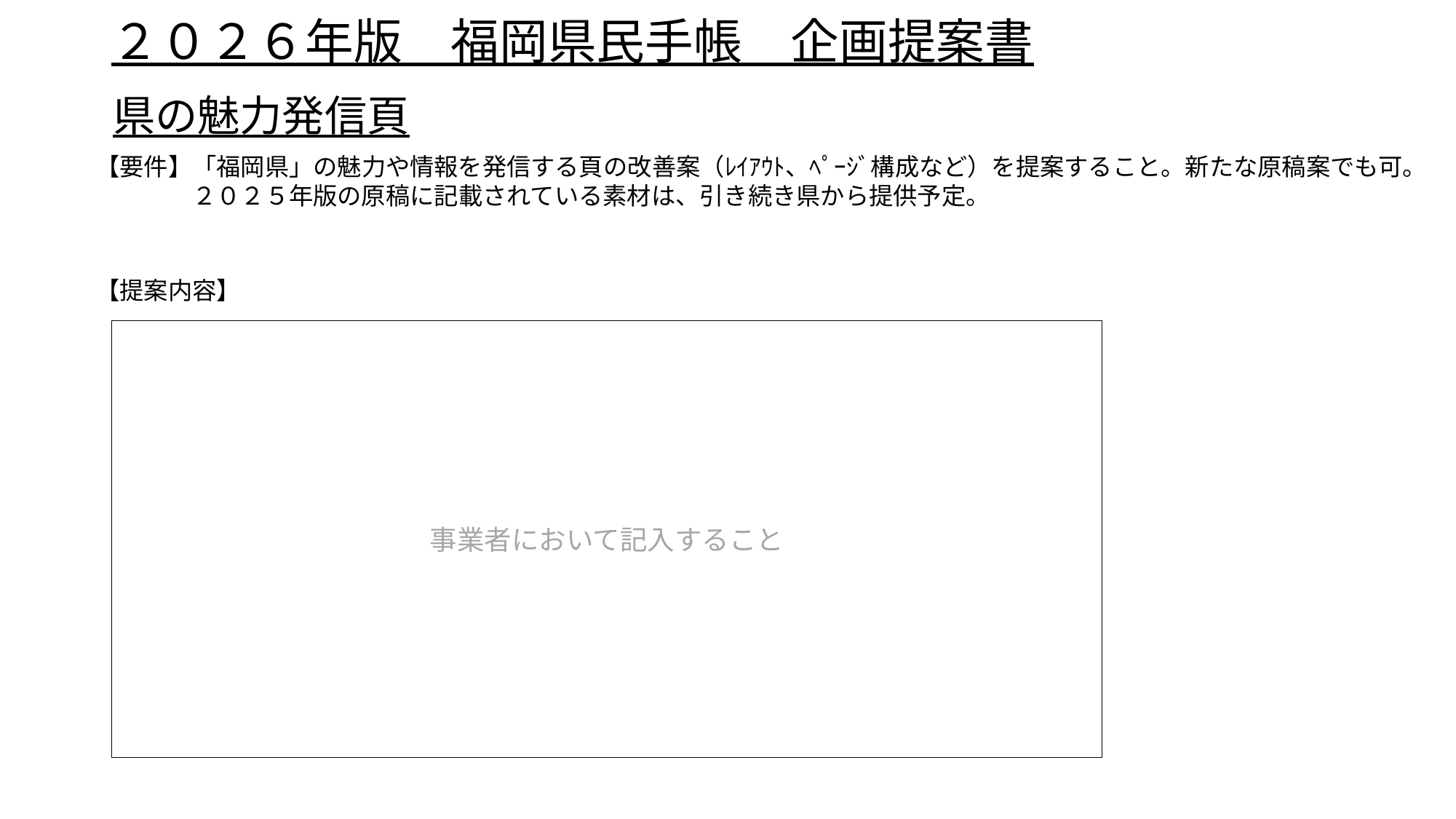

# ２０２６年版　福岡県民手帳　企画提案書
県の魅力発信頁
【要件】「福岡県」の魅力や情報を発信する頁の改善案（ﾚｲｱｳﾄ、ﾍﾟｰｼﾞ構成など）を提案すること。新たな原稿案でも可。
　　　　２０２５年版の原稿に記載されている素材は、引き続き県から提供予定。

【提案内容】

事業者において記入すること